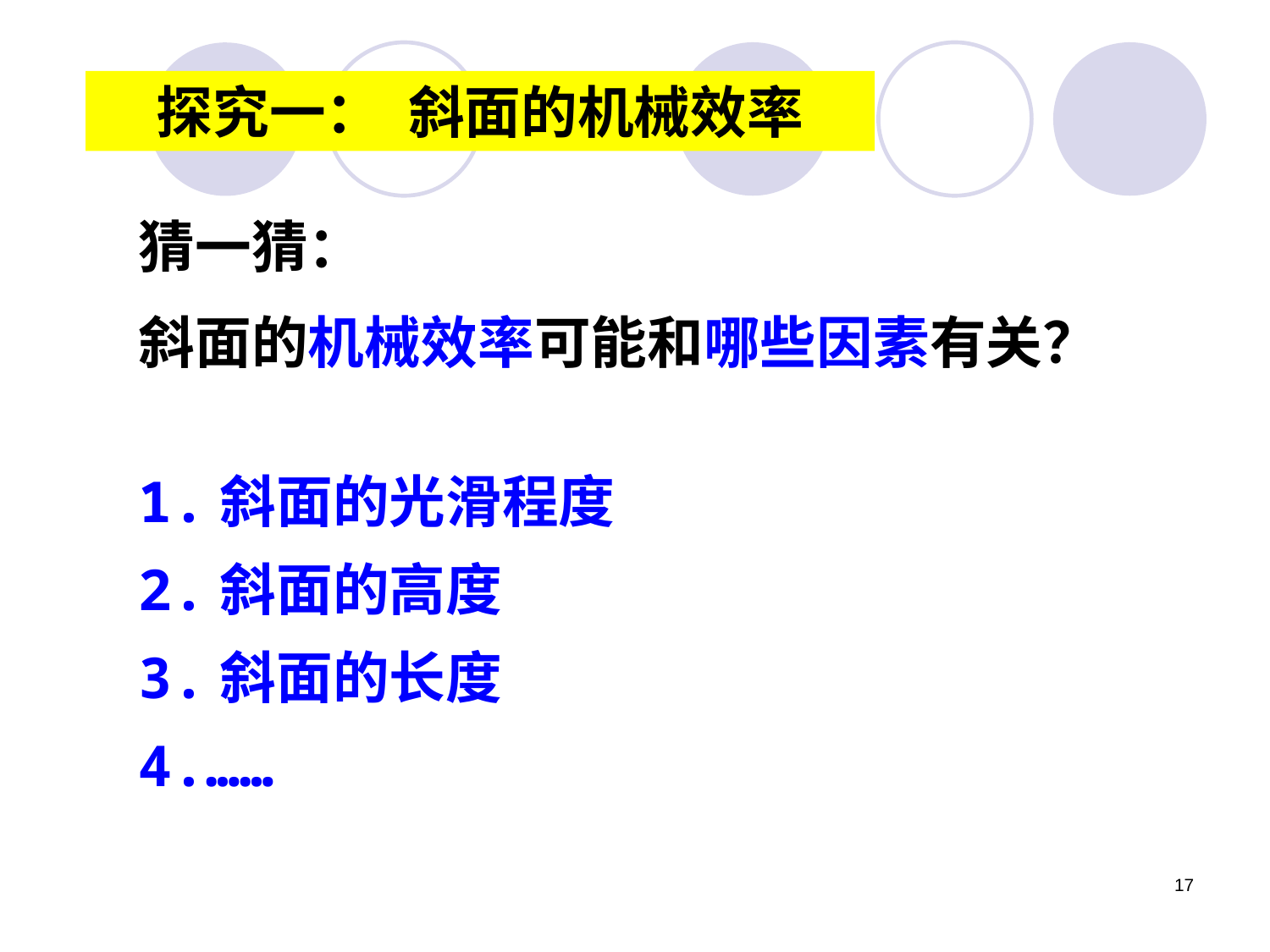

探究一：  斜面的机械效率
猜一猜：
斜面的机械效率可能和哪些因素有关？
1.斜面的光滑程度
2.斜面的高度
3.斜面的长度
4.……
17